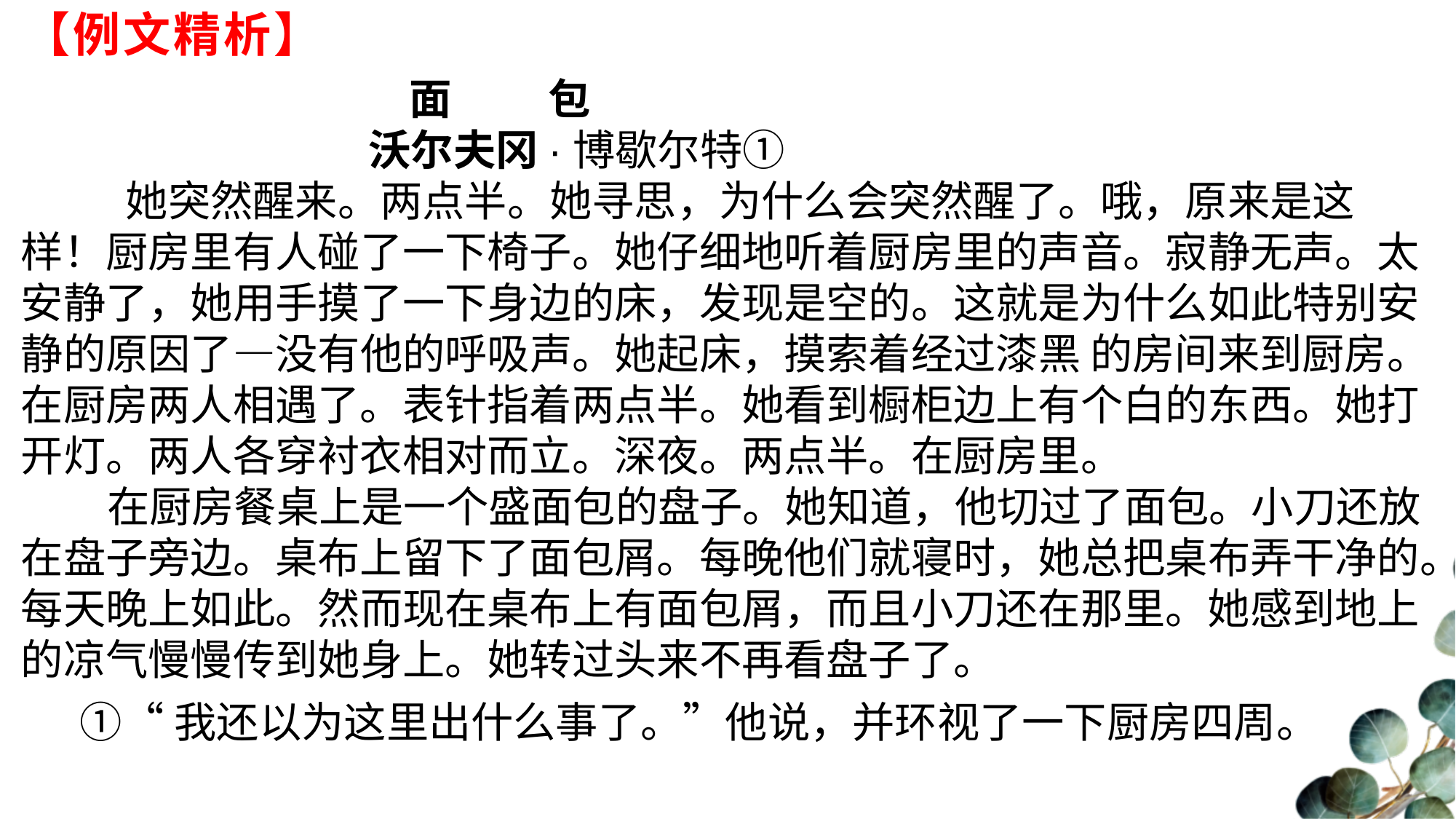

# 【例文精析】
                                         面          包                                   沃尔夫冈·博歇尔特①          她突然醒来。两点半。她寻思，为什么会突然醒了。哦，原来是这样！厨房里有人碰了一下椅子。她仔细地听着厨房里的声音。寂静无声。太安静了，她用手摸了一下身边的床，发现是空的。这就是为什么如此特别安静的原因了—没有他的呼吸声。她起床，摸索着经过漆黑 的房间来到厨房。在厨房两人相遇了。表针指着两点半。她看到橱柜边上有个白的东西。她打开灯。两人各穿衬衣相对而立。深夜。两点半。在厨房里。        在厨房餐桌上是一个盛面包的盘子。她知道，他切过了面包。小刀还放在盘子旁边。桌布上留下了面包屑。每晚他们就寝时，她总把桌布弄干净的。每天晚上如此。然而现在桌布上有面包屑，而且小刀还在那里。她感到地上的凉气慢慢传到她身上。她转过头来不再看盘子了。

①“我还以为这里出什么事了。”他说，并环视了一下厨房四周。